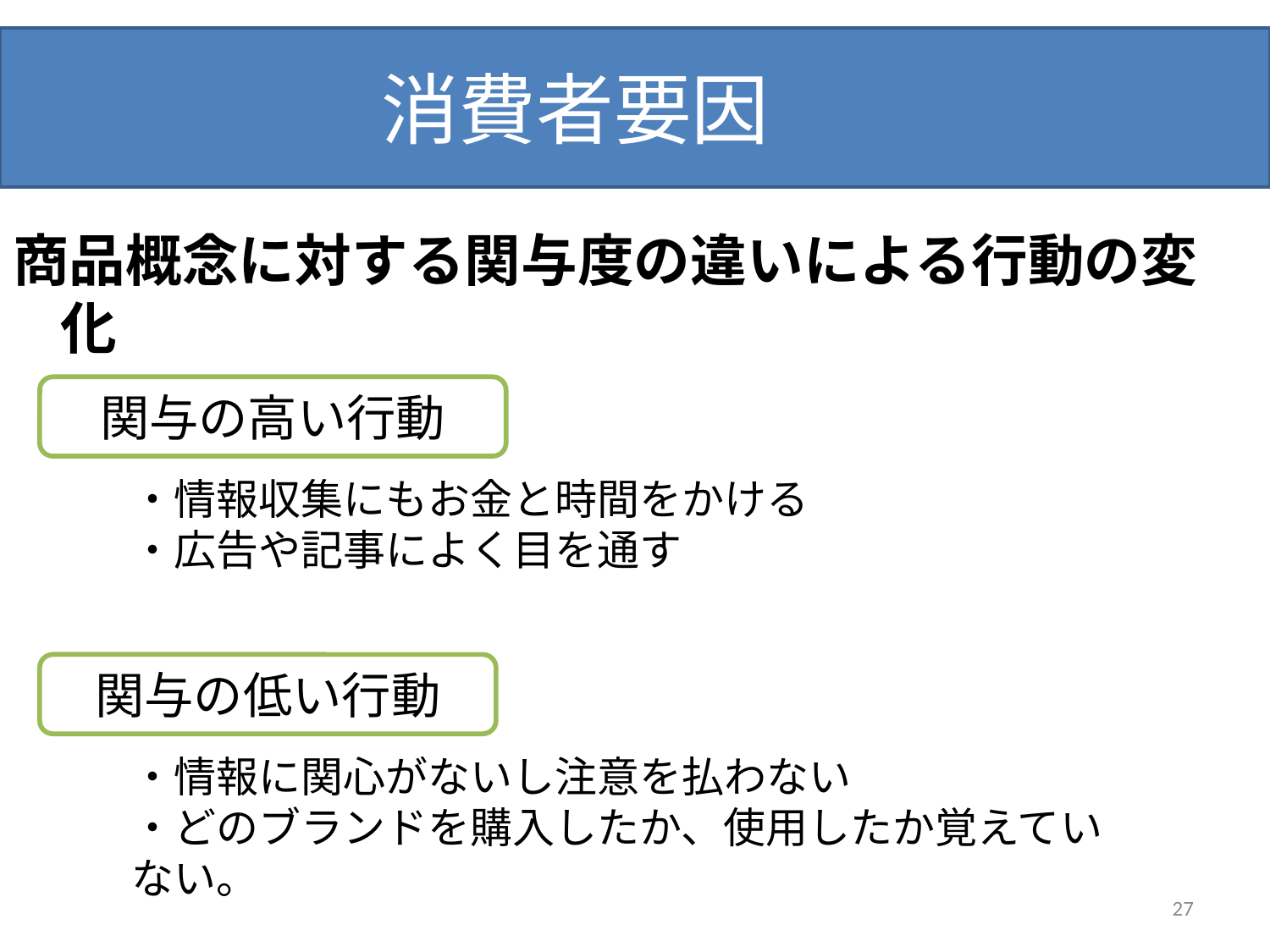

# 消費者要因
商品概念に対する関与度の違いによる行動の変化
関与の高い行動
・情報収集にもお金と時間をかける
・広告や記事によく目を通す

関与の低い行動
・情報に関心がないし注意を払わない
・どのブランドを購入したか、使用したか覚えていない。
27